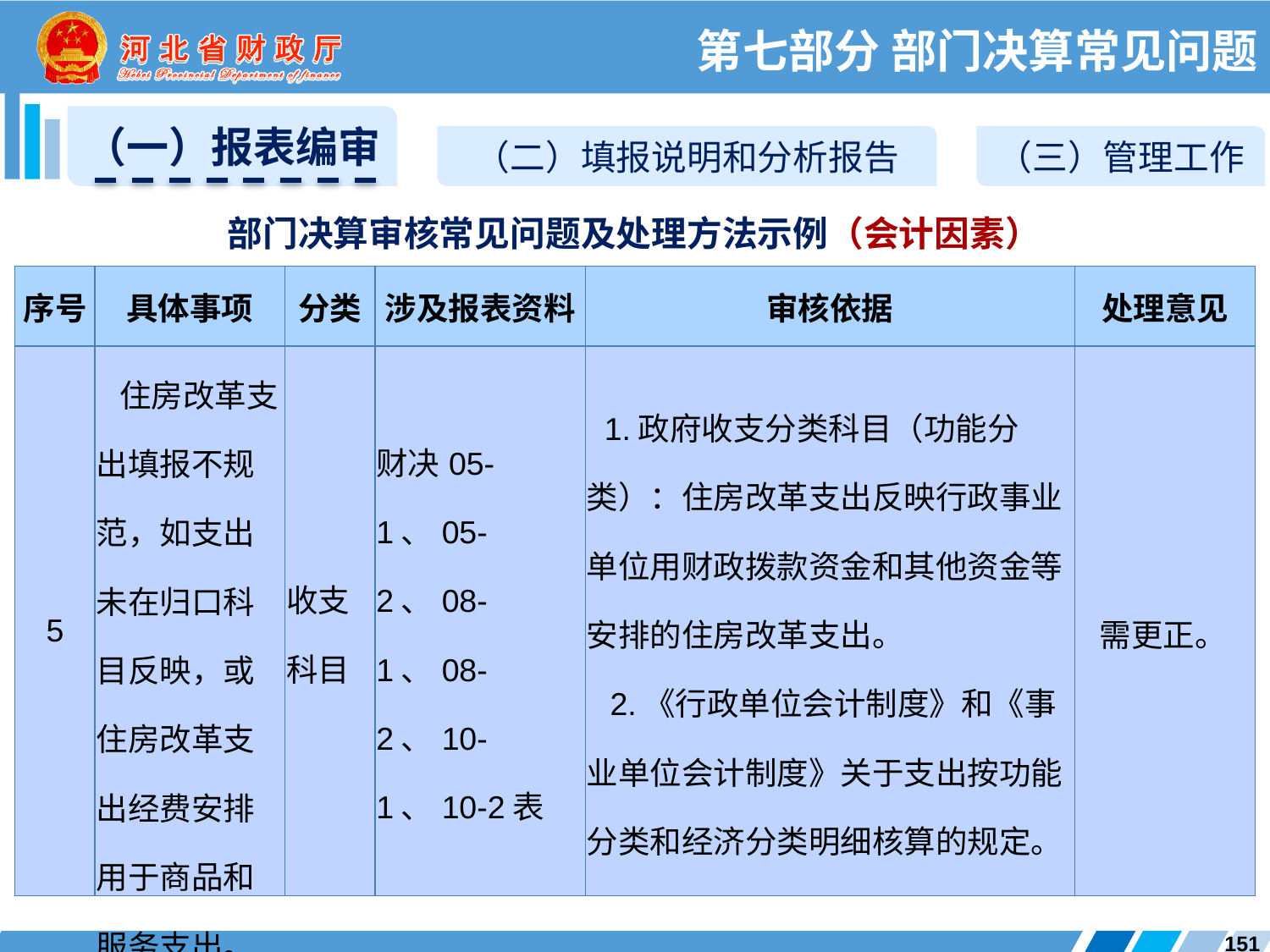

第七部分 部门决算常见问题
（一）报表编审
（二）填报说明和分析报告
（三）管理工作
部门决算审核常见问题及处理方法示例（会计因素）
| 序号 | 具体事项 | 分类 | 涉及报表资料 | 审核依据 | 处理意见 |
| --- | --- | --- | --- | --- | --- |
| 5 | 住房改革支出填报不规范，如支出未在归口科目反映，或住房改革支出经费安排用于商品和服务支出。 | 收支科目 | 财决05-1、05-2、08-1、08-2、10-1、10-2表 | 1.政府收支分类科目（功能分类）：住房改革支出反映行政事业单位用财政拨款资金和其他资金等安排的住房改革支出。 2.《行政单位会计制度》和《事业单位会计制度》关于支出按功能分类和经济分类明细核算的规定。 | 需更正。 |
151